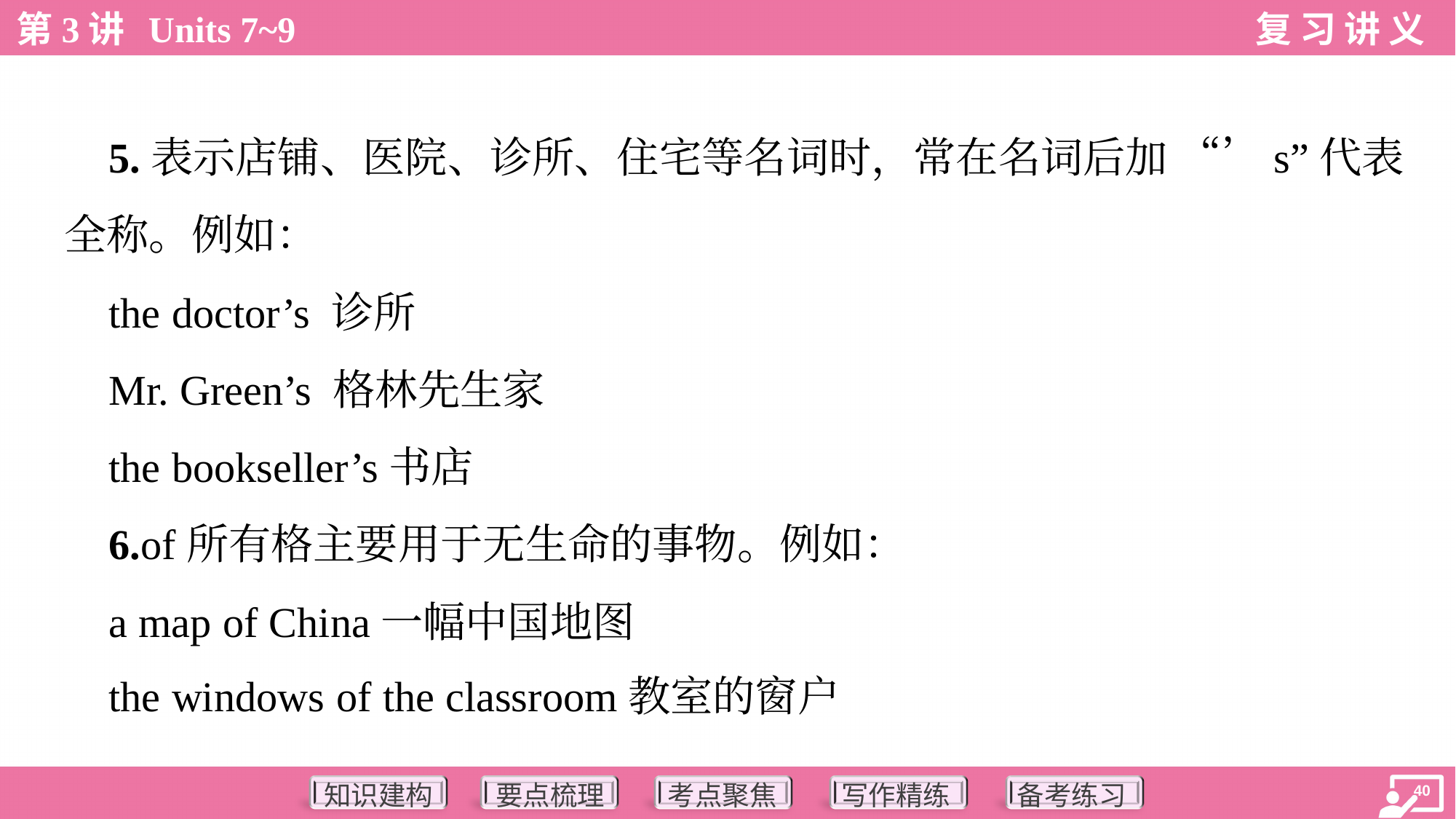

5.表示店铺、医院、诊所、住宅等名词时，常在名词后加 “’s”代表
全称。例如：
    the doctor’s 诊所
    Mr. Green’s 格林先生家
    the bookseller’s书店
    6.of所有格主要用于无生命的事物。例如：
    a map of China一幅中国地图
    the windows of the classroom教室的窗户